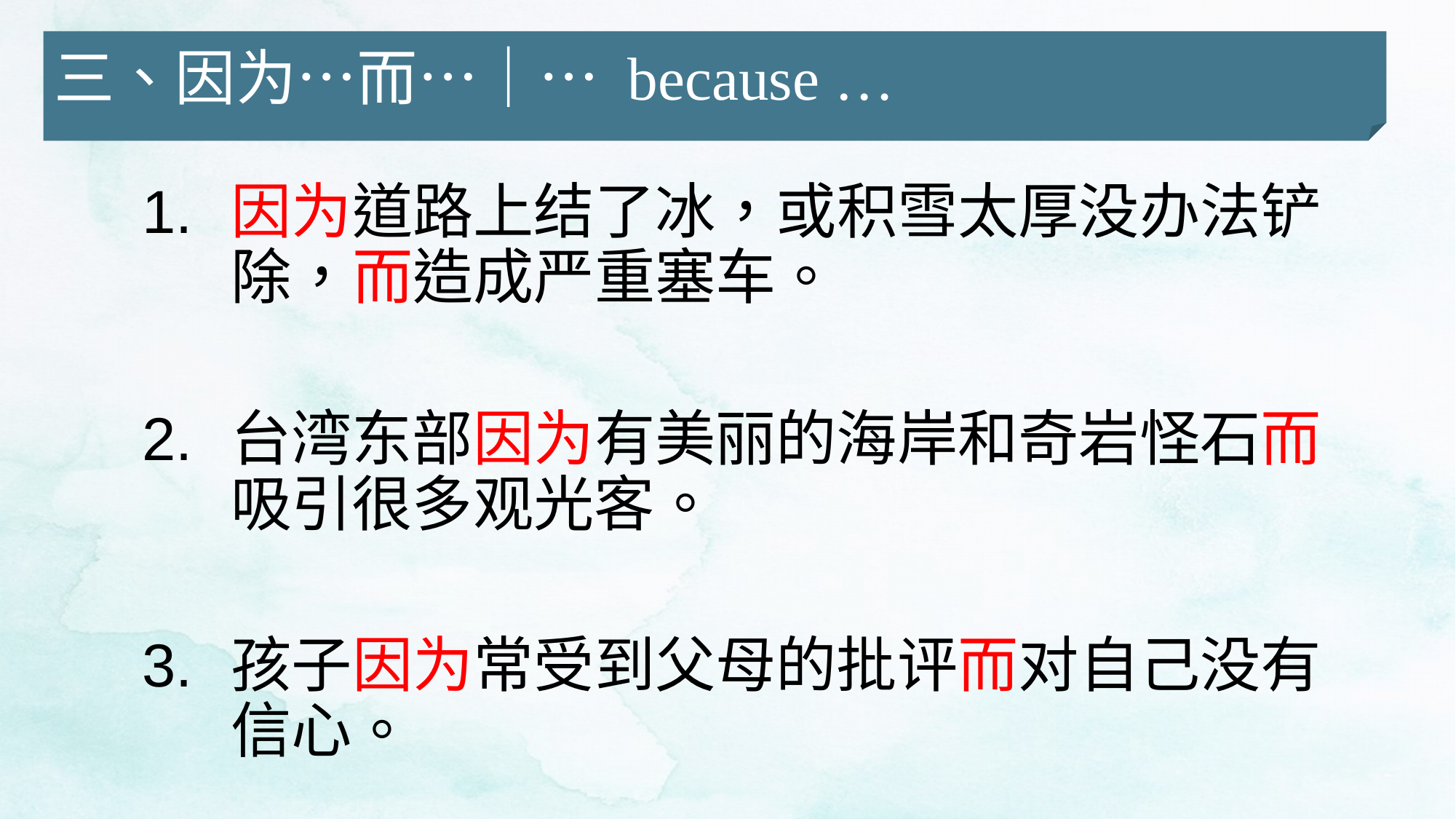

三、因为…而…｜… because …
因为道路上结了冰，或积雪太厚没办法铲除，而造成严重塞车。

台湾东部因为有美丽的海岸和奇岩怪石而吸引很多观光客。

孩子因为常受到父母的批评而对自己没有信心。